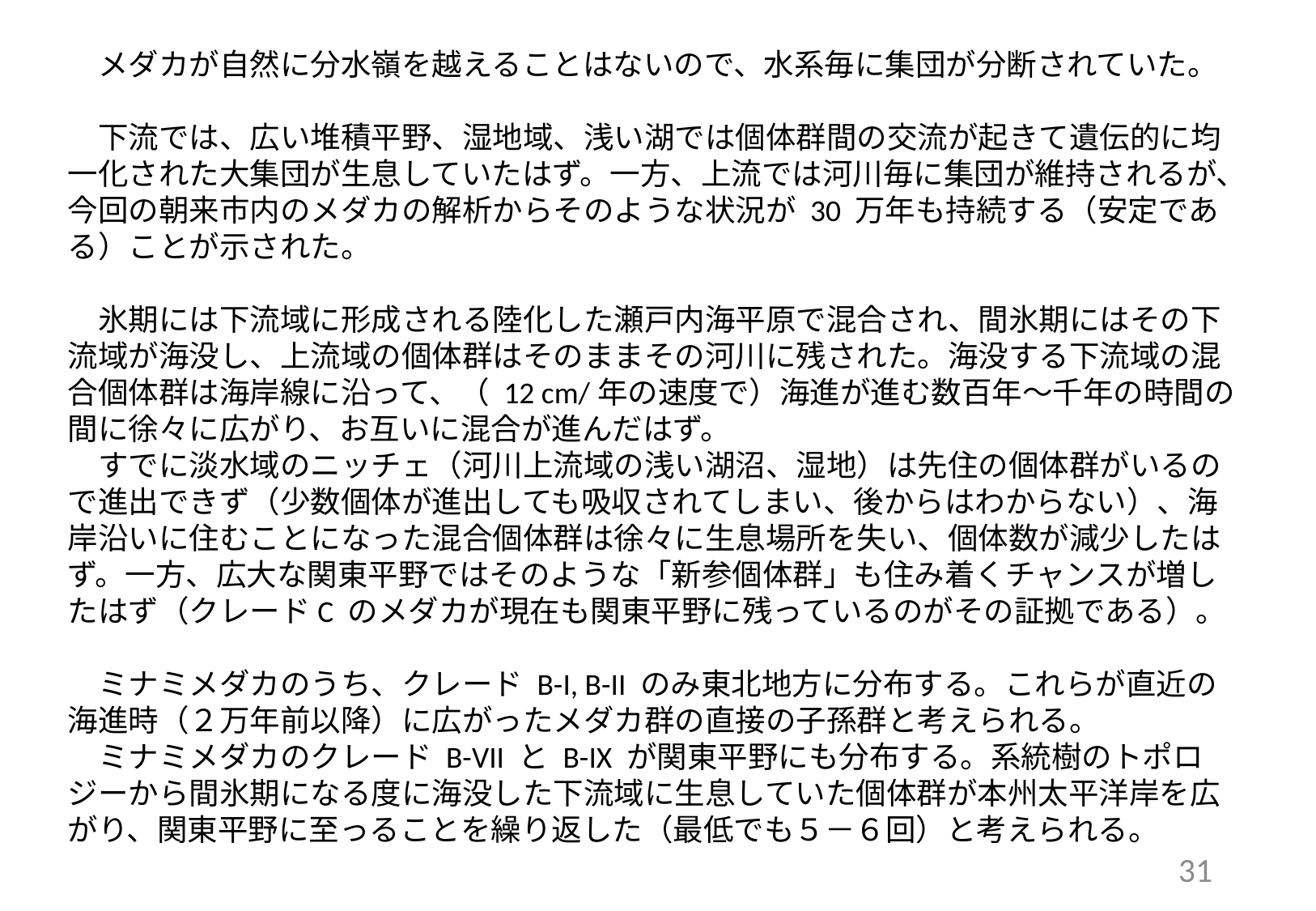

メダカが自然に分水嶺を越えることはないので、水系毎に集団が分断されていた。

　下流では、広い堆積平野、湿地域、浅い湖では個体群間の交流が起きて遺伝的に均一化された大集団が生息していたはず。一方、上流では河川毎に集団が維持されるが、今回の朝来市内のメダカの解析からそのような状況が 30 万年も持続する（安定である）ことが示された。

　氷期には下流域に形成される陸化した瀬戸内海平原で混合され、間氷期にはその下流域が海没し、上流域の個体群はそのままその河川に残された。海没する下流域の混合個体群は海岸線に沿って、（ 12 cm/年の速度で）海進が進む数百年～千年の時間の間に徐々に広がり、お互いに混合が進んだはず。
　すでに淡水域のニッチェ（河川上流域の浅い湖沼、湿地）は先住の個体群がいるので進出できず（少数個体が進出しても吸収されてしまい、後からはわからない）、海岸沿いに住むことになった混合個体群は徐々に生息場所を失い、個体数が減少したはず。一方、広大な関東平野ではそのような「新参個体群」も住み着くチャンスが増したはず（クレードC のメダカが現在も関東平野に残っているのがその証拠である）。

　ミナミメダカのうち、クレード B-I, B-II のみ東北地方に分布する。これらが直近の海進時（２万年前以降）に広がったメダカ群の直接の子孫群と考えられる。
　ミナミメダカのクレード B-VII と B-IX が関東平野にも分布する。系統樹のトポロジーから間氷期になる度に海没した下流域に生息していた個体群が本州太平洋岸を広がり、関東平野に至っることを繰り返した（最低でも５－６回）と考えられる。

31